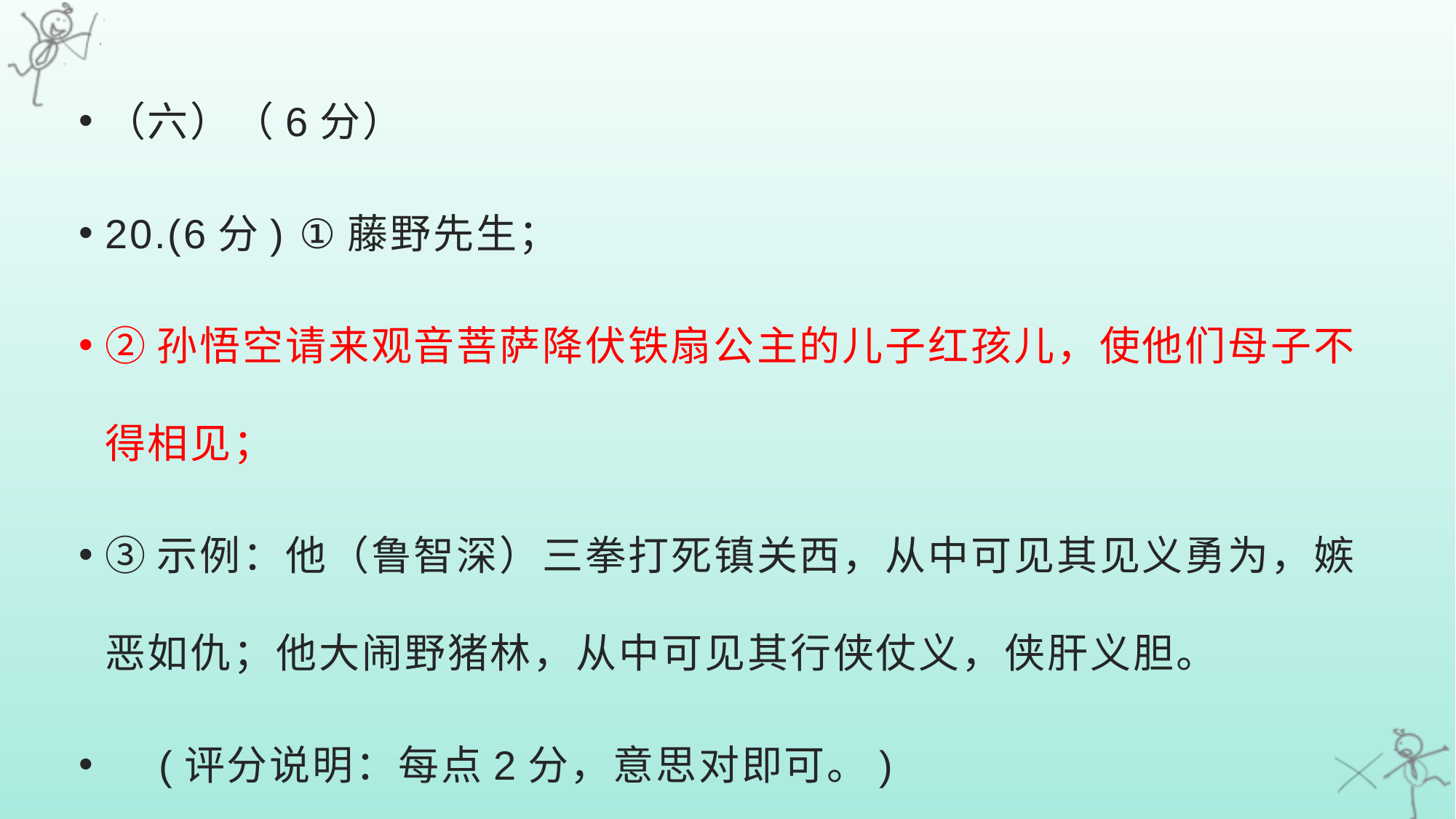

（六）（6分）
20.(6分) ①藤野先生；
②孙悟空请来观音菩萨降伏铁扇公主的儿子红孩儿，使他们母子不得相见；
③示例：他（鲁智深）三拳打死镇关西，从中可见其见义勇为，嫉恶如仇；他大闹野猪林，从中可见其行侠仗义，侠肝义胆。
    (评分说明：每点2分，意思对即可。)